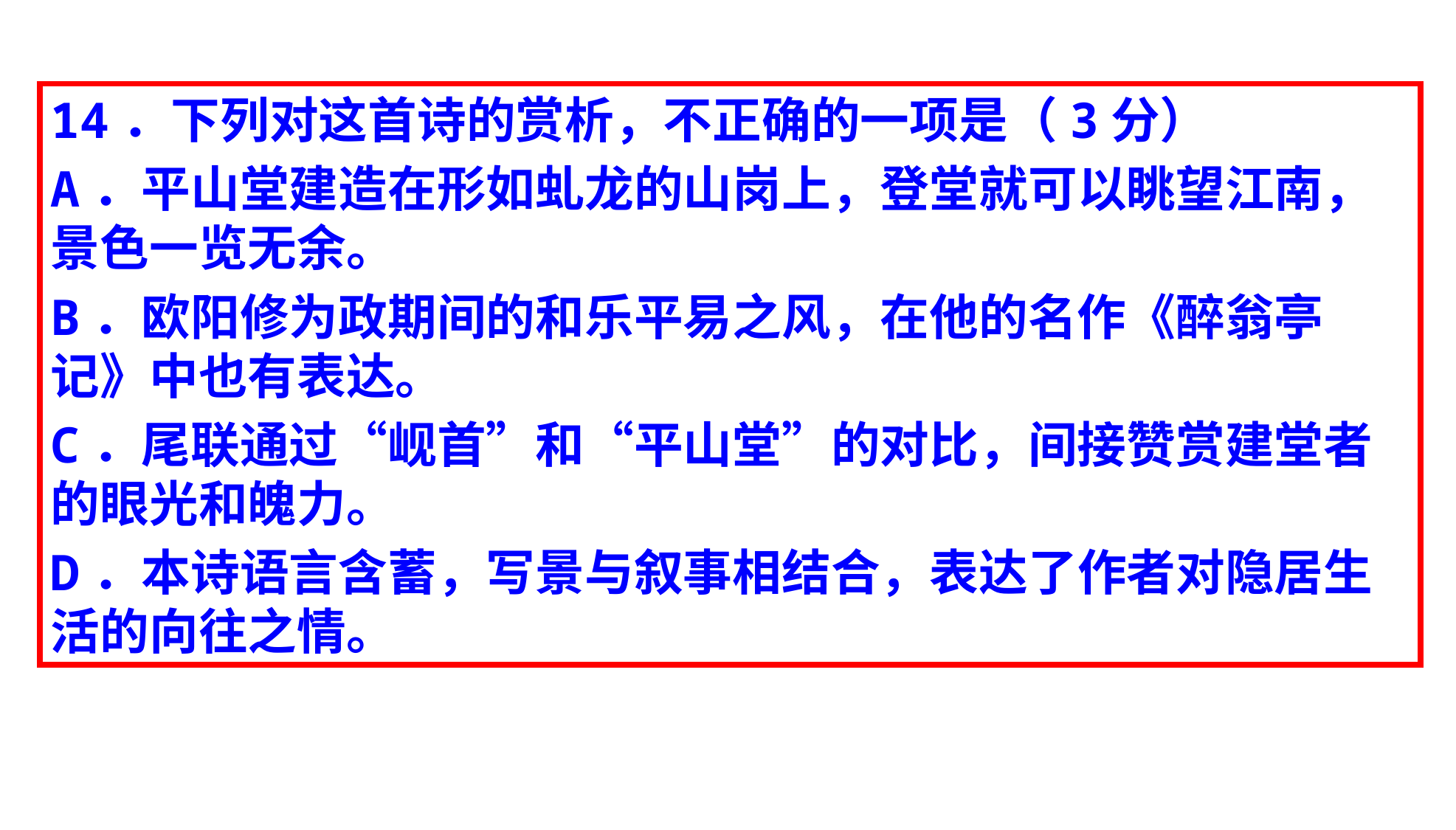

14．下列对这首诗的赏析，不正确的一项是（3分）
A．平山堂建造在形如虬龙的山岗上，登堂就可以眺望江南，景色一览无余。
B．欧阳修为政期间的和乐平易之风，在他的名作《醉翁亭记》中也有表达。
C．尾联通过“岘首”和“平山堂”的对比，间接赞赏建堂者的眼光和魄力。
D．本诗语言含蓄，写景与叙事相结合，表达了作者对隐居生活的向往之情。